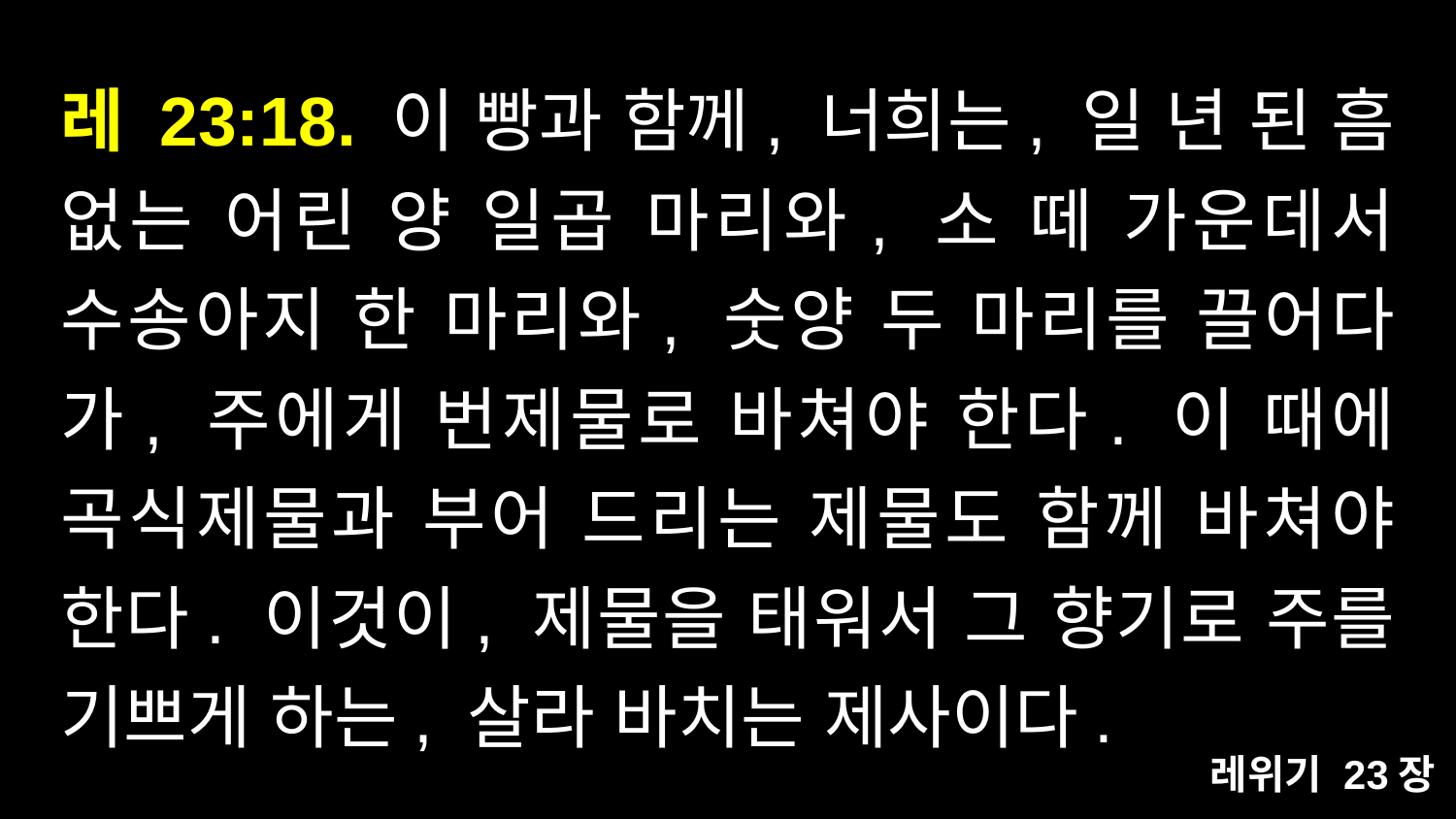

# 레 23:18. 이 빵과 함께, 너희는, 일 년 된 흠 없는 어린 양 일곱 마리와, 소 떼 가운데서 수송아지 한 마리와, 숫양 두 마리를 끌어다가, 주에게 번제물로 바쳐야 한다. 이 때에 곡식제물과 부어 드리는 제물도 함께 바쳐야 한다. 이것이, 제물을 태워서 그 향기로 주를 기쁘게 하는, 살라 바치는 제사이다.
레위기 23장